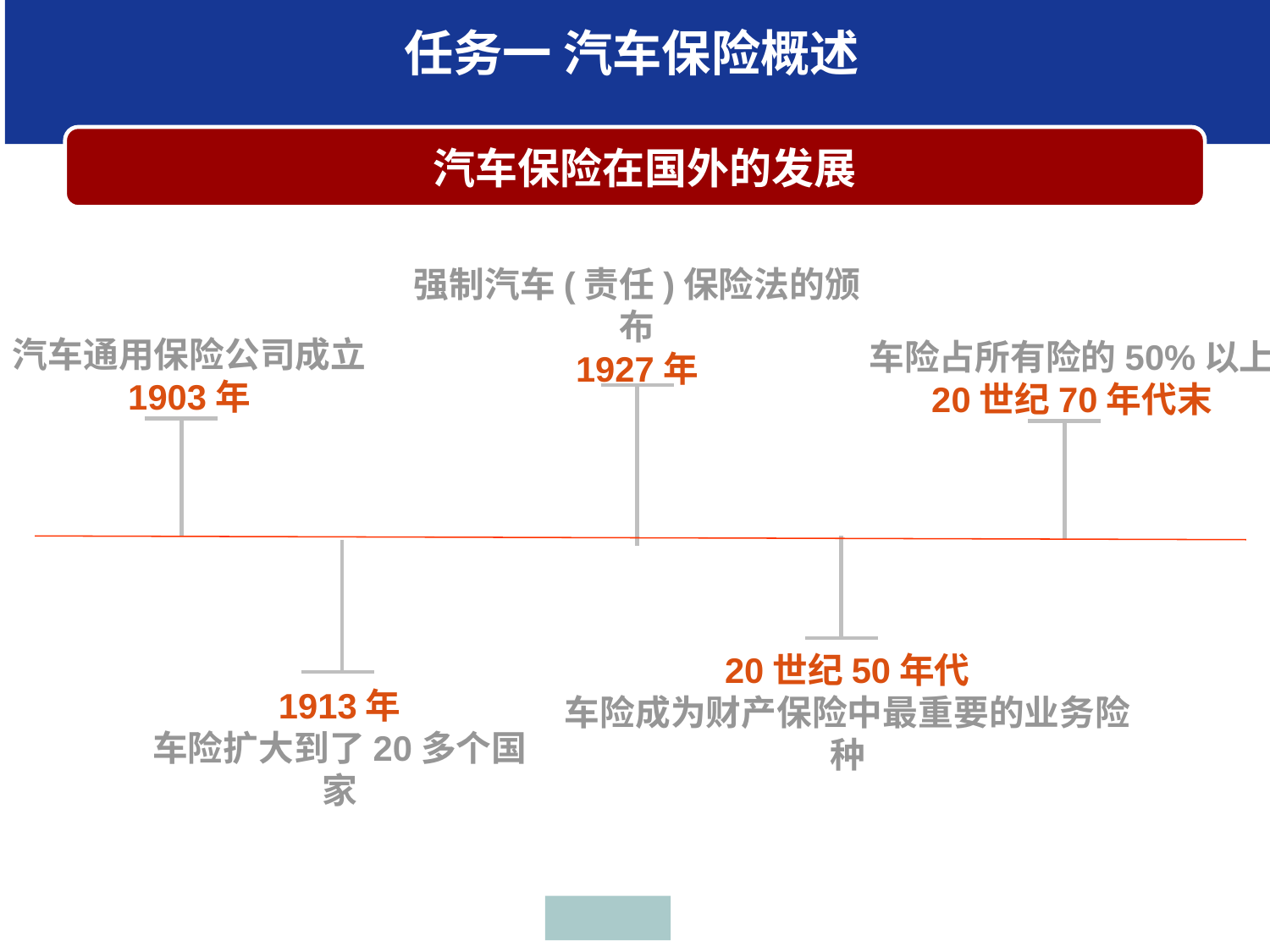

任务一 汽车保险概述
 汽车保险在国外的发展
强制汽车(责任)保险法的颁布
1927年
汽车通用保险公司成立
1903年
车险占所有险的50%以上
20世纪70年代末
20世纪50年代
车险成为财产保险中最重要的业务险种
1913年
车险扩大到了20多个国家
4